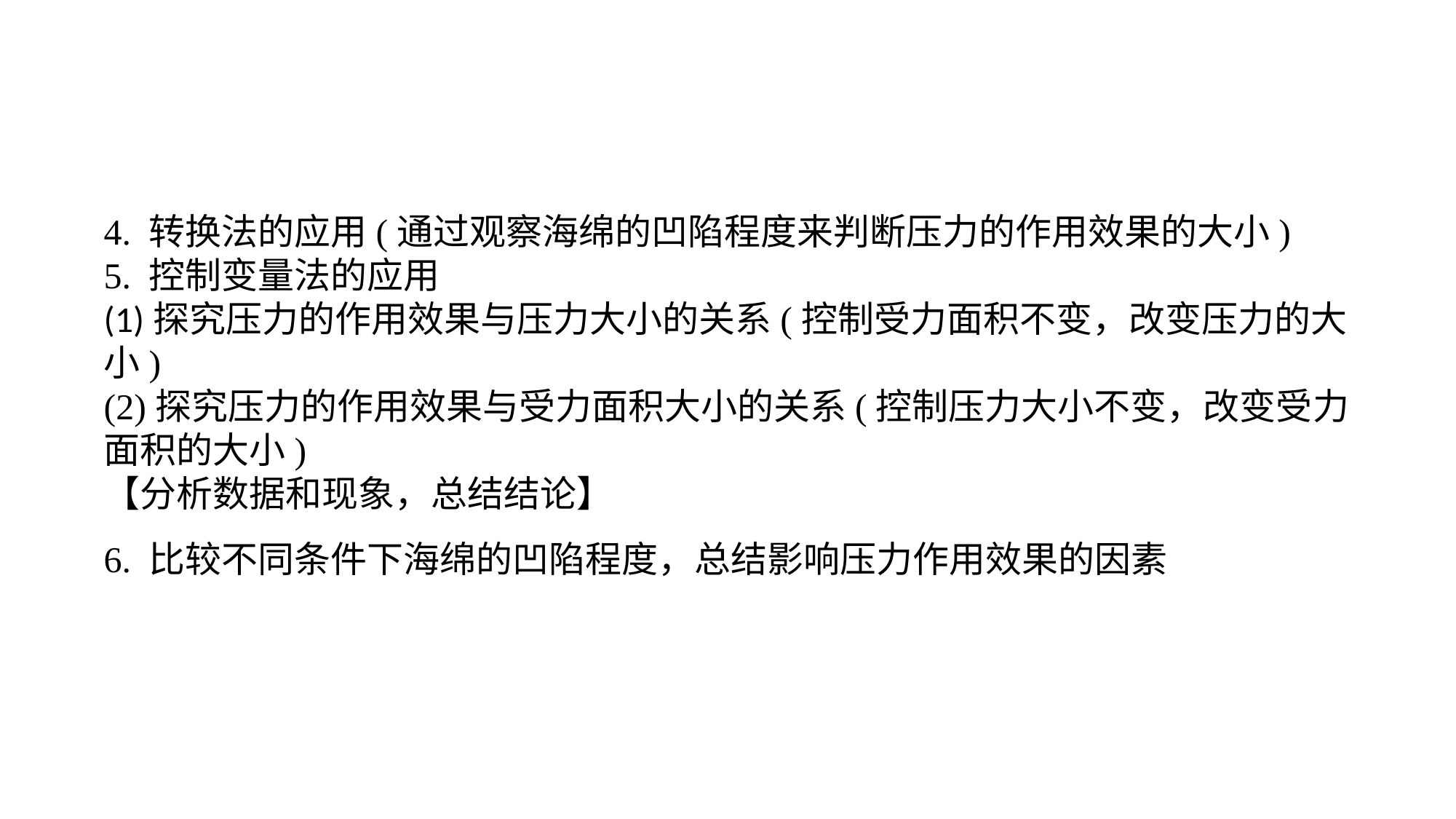

4. 转换法的应用(通过观察海绵的凹陷程度来判断压力的作用效果的大小)5. 控制变量法的应用(1)探究压力的作用效果与压力大小的关系(控制受力面积不变，改变压力的大小)(2)探究压力的作用效果与受力面积大小的关系(控制压力大小不变，改变受力面积的大小)【分析数据和现象，总结结论】6. 比较不同条件下海绵的凹陷程度，总结影响压力作用效果的因素